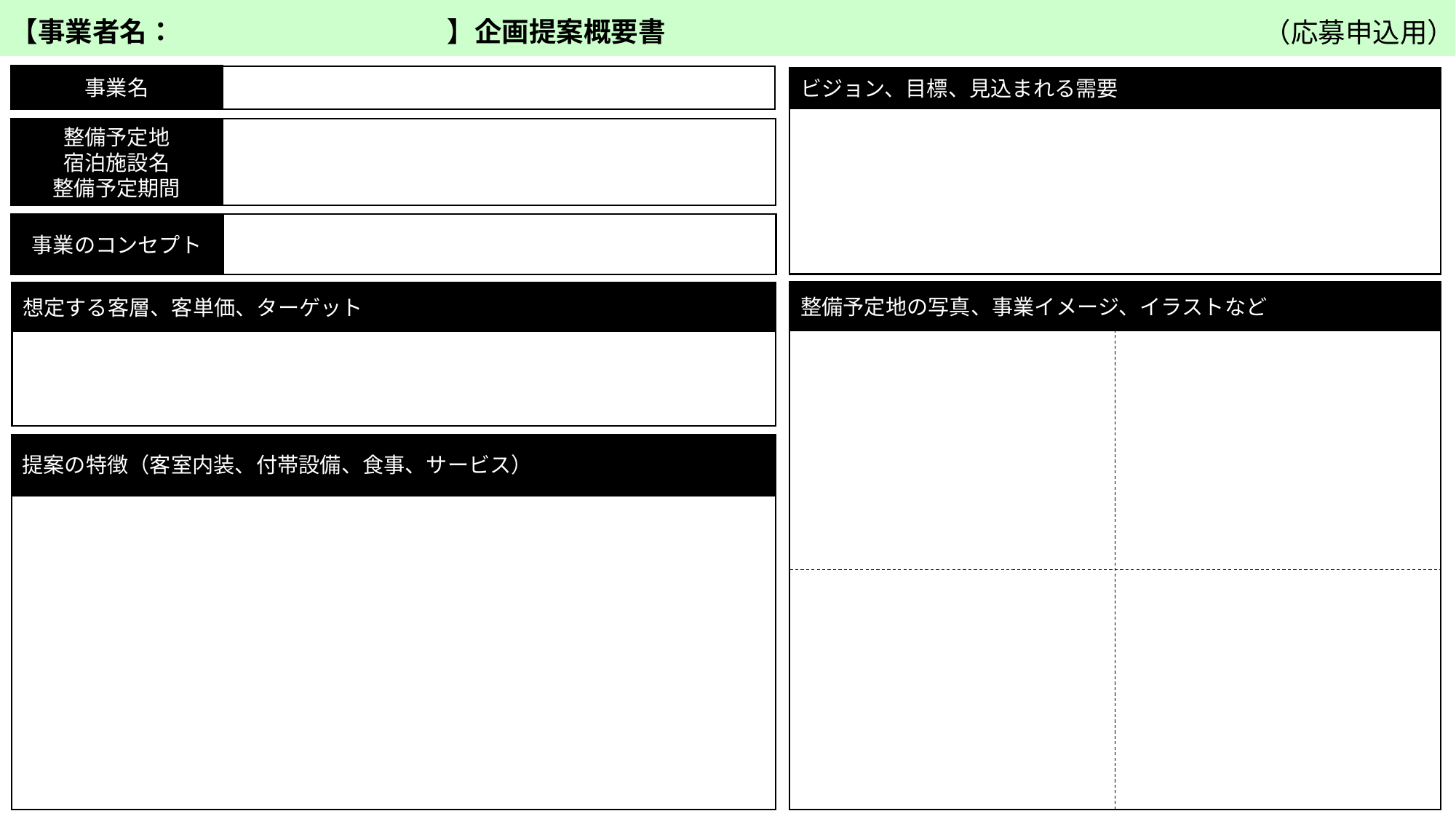

【事業者名：　　　　　　　　　　】企画提案概要書
（応募申込用）
事業名

ビジョン、目標、見込まれる需要

整備予定地
宿泊施設名
整備予定期間

事業のコンセプト
整備予定地の写真、事業イメージ、イラストなど
想定する客層、客単価、ターゲット

提案の特徴（客室内装、付帯設備、食事、サービス）